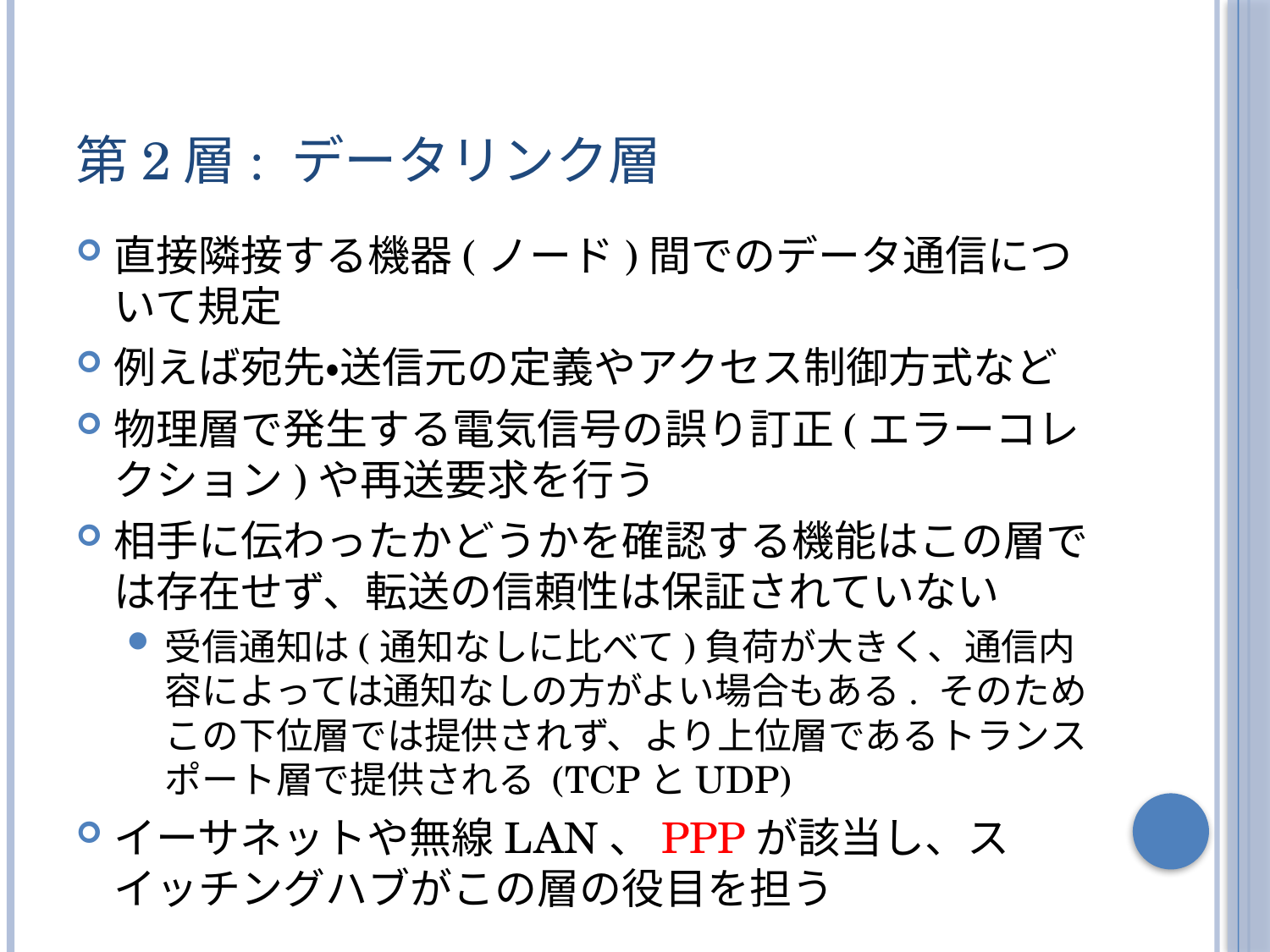

# 第2層: データリンク層
直接隣接する機器(ノード)間でのデータ通信について規定
例えば宛先・送信元の定義やアクセス制御方式など
物理層で発生する電気信号の誤り訂正(エラーコレクション)や再送要求を行う
相手に伝わったかどうかを確認する機能はこの層では存在せず、転送の信頼性は保証されていない
受信通知は(通知なしに比べて)負荷が大きく、通信内容によっては通知なしの方がよい場合もある. そのためこの下位層では提供されず、より上位層であるトランスポート層で提供される (TCPとUDP)
イーサネットや無線LAN、PPPが該当し、スイッチングハブがこの層の役目を担う